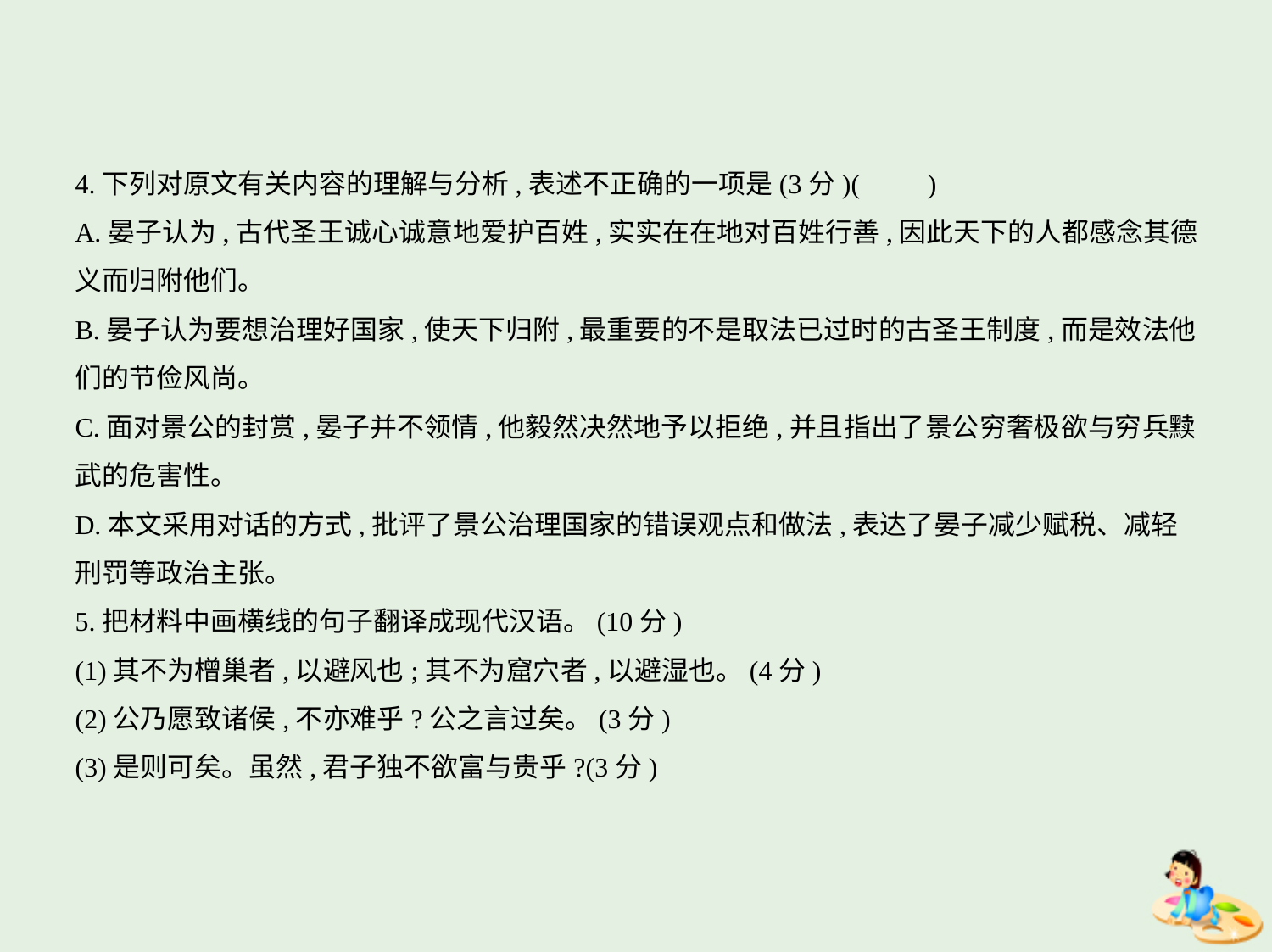

4.下列对原文有关内容的理解与分析,表述不正确的一项是(3分)(　　)
A.晏子认为,古代圣王诚心诚意地爱护百姓,实实在在地对百姓行善,因此天下的人都感念其德
义而归附他们。
B.晏子认为要想治理好国家,使天下归附,最重要的不是取法已过时的古圣王制度,而是效法他
们的节俭风尚。
C.面对景公的封赏,晏子并不领情,他毅然决然地予以拒绝,并且指出了景公穷奢极欲与穷兵黩
武的危害性。
D.本文采用对话的方式,批评了景公治理国家的错误观点和做法,表达了晏子减少赋税、减轻
刑罚等政治主张。
5.把材料中画横线的句子翻译成现代汉语。(10分)
(1)其不为橧巢者,以避风也;其不为窟穴者,以避湿也。(4分)
(2)公乃愿致诸侯,不亦难乎?公之言过矣。(3分)
(3)是则可矣。虽然,君子独不欲富与贵乎?(3分)